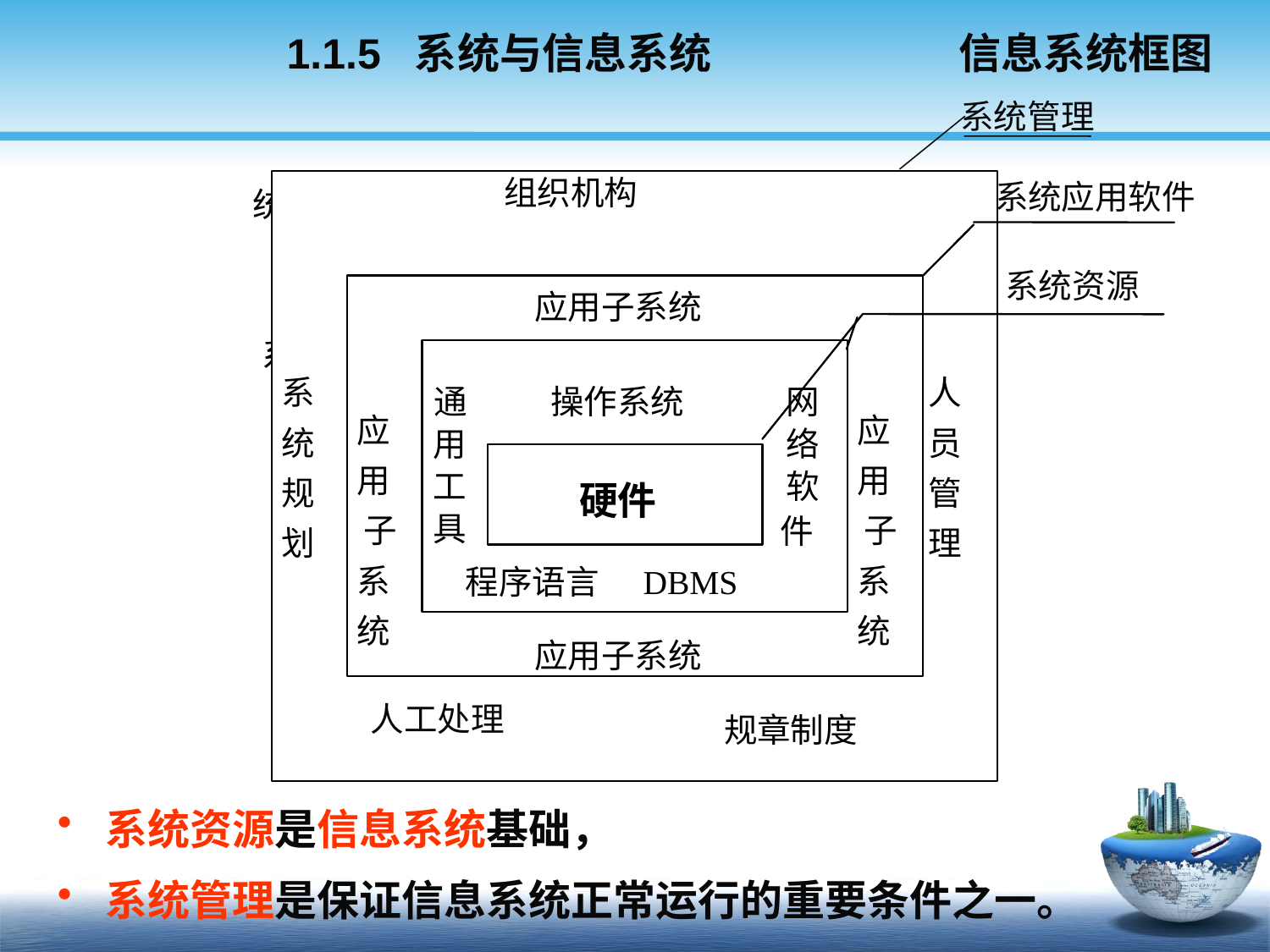

1.1.5  系统与信息系统                          信息系统框图

系统管理

组织机构
系统应用软件
统应用软件

应用子系统

系统资源

系
人
通
操作系统
网

应
应

统
员
用
络

用
用
工
软

规
管
 硬件

具

子
子
件

划
理

系
系
程序语言
    DBMS

统
统

应用子系统

人工处理

规章制度

系统资源

系统资源是信息系统基础，
系统管理是保证信息系统正常运行的重要条件之一。